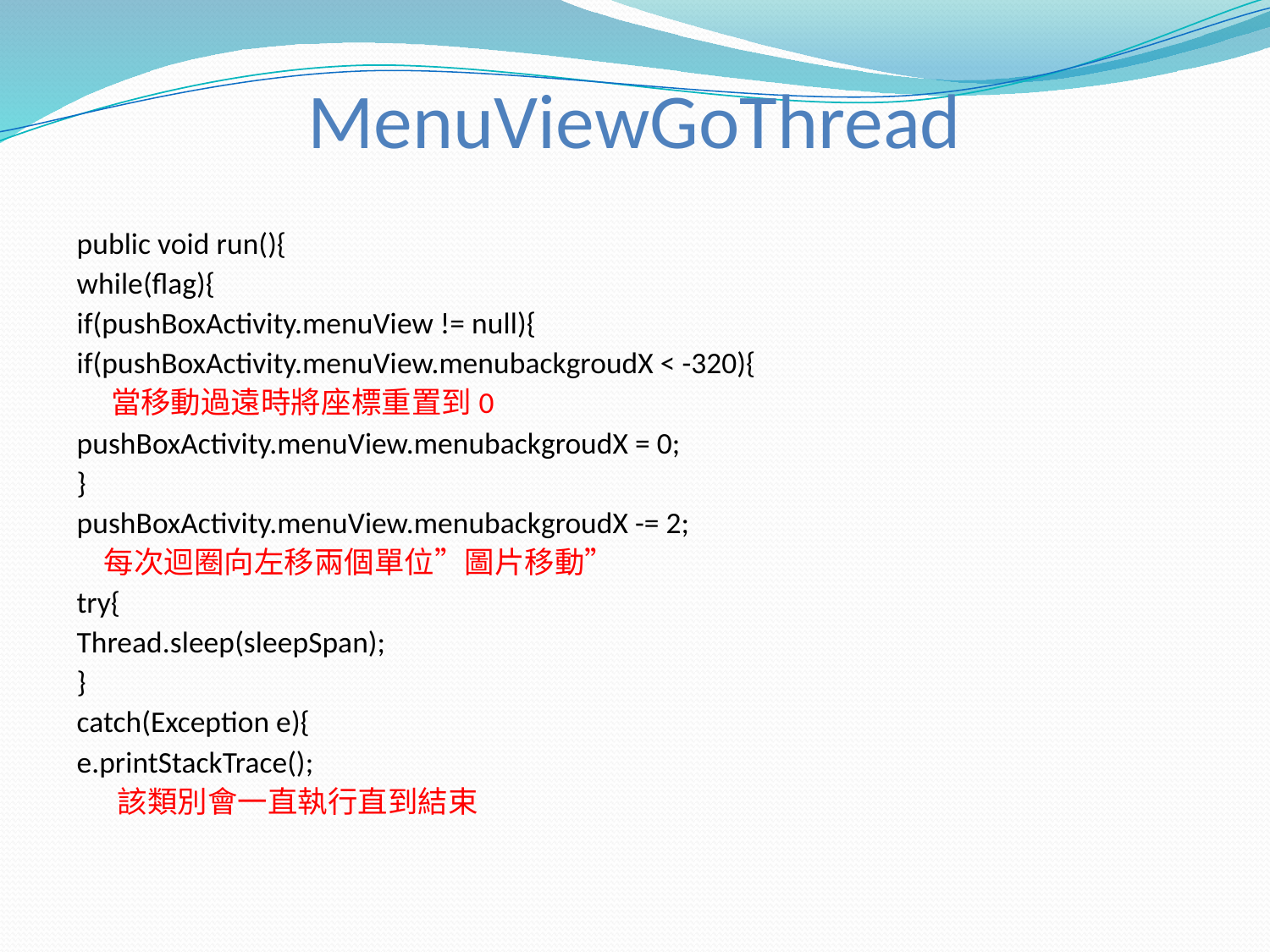

MenuViewGoThread
public void run(){
while(flag){
if(pushBoxActivity.menuView != null){
if(pushBoxActivity.menuView.menubackgroudX < -320){
    當移動過遠時將座標重置到0
pushBoxActivity.menuView.menubackgroudX = 0;
}
pushBoxActivity.menuView.menubackgroudX -= 2;
   每次迴圈向左移兩個單位”圖片移動”
try{
Thread.sleep(sleepSpan);
}
catch(Exception e){
e.printStackTrace();
     該類別會一直執行直到結束